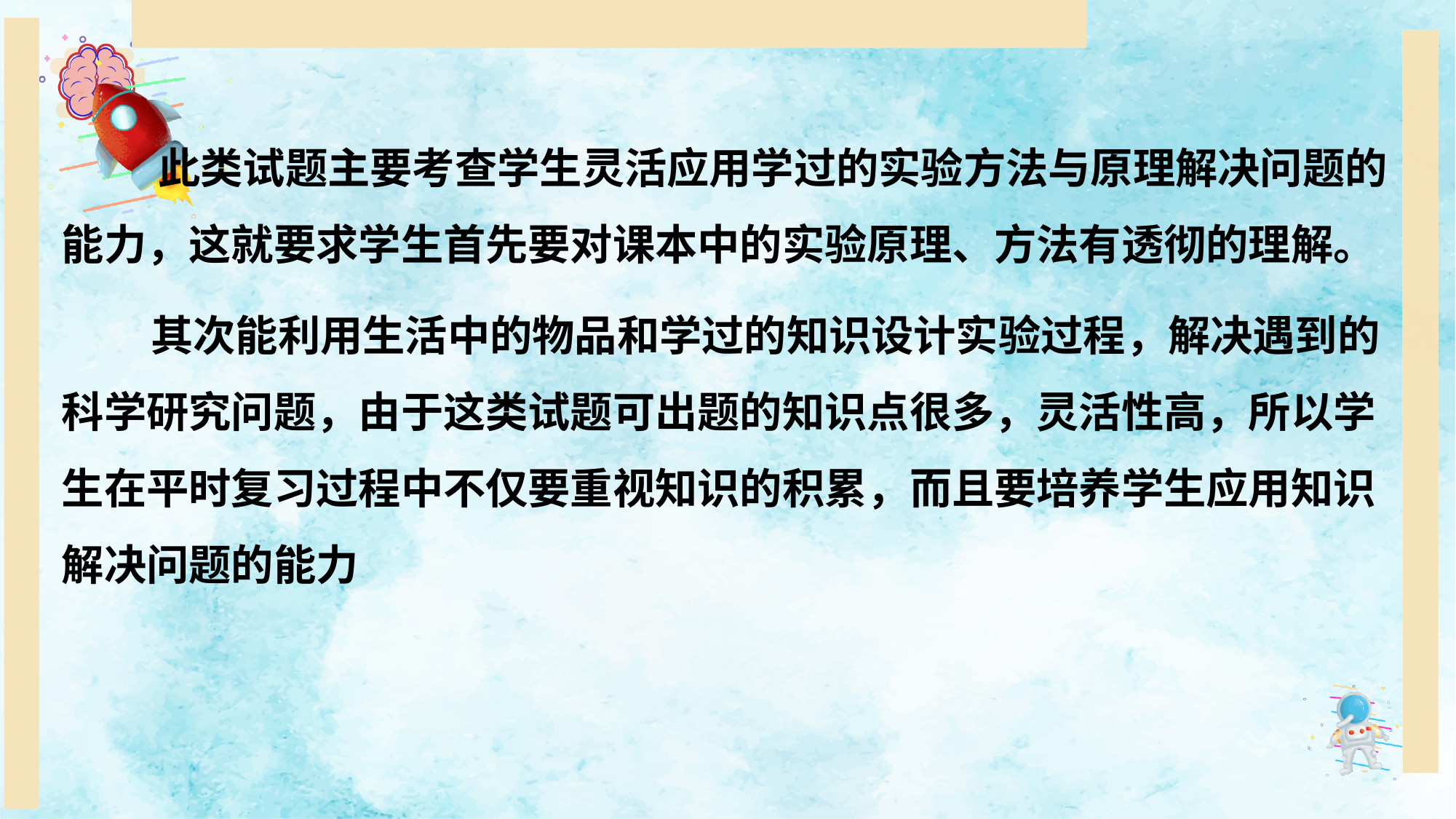

此类试题主要考查学生灵活应用学过的实验方法与原理解决问题的能力，这就要求学生首先要对课本中的实验原理、方法有透彻的理解。
           其次能利用生活中的物品和学过的知识设计实验过程，解决遇到的科学研究问题，由于这类试题可出题的知识点很多，灵活性高，所以学生在平时复习过程中不仅要重视知识的积累，而且要培养学生应用知识解决问题的能力